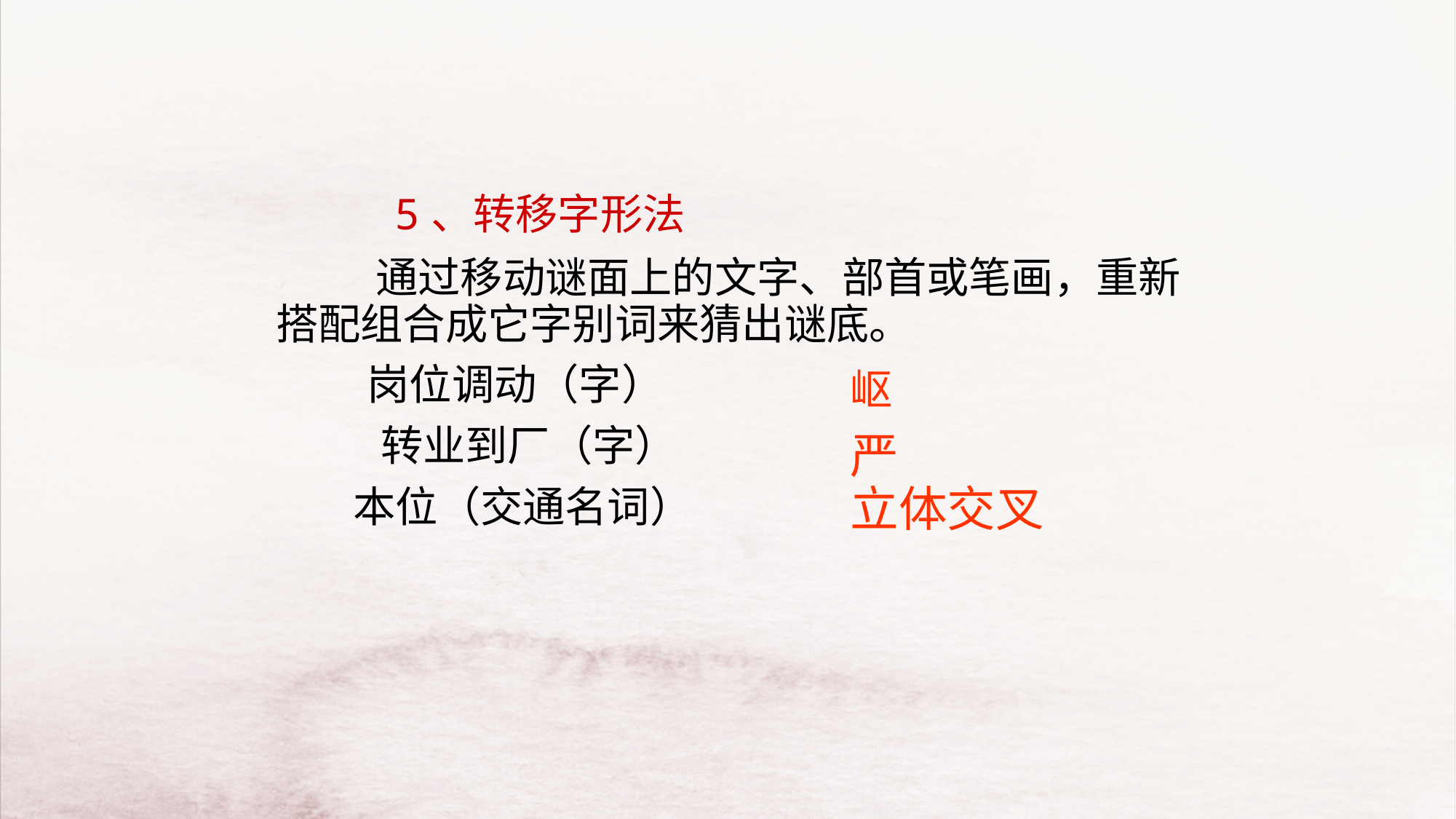

5、转移字形法
　　　通过移动谜面上的文字、部首或笔画，重新搭配组合成它字别词来猜出谜底。
  　     岗位调动（字）
　  　   转业到厂（字）
          本位（交通名词）

岖
严

立体交叉